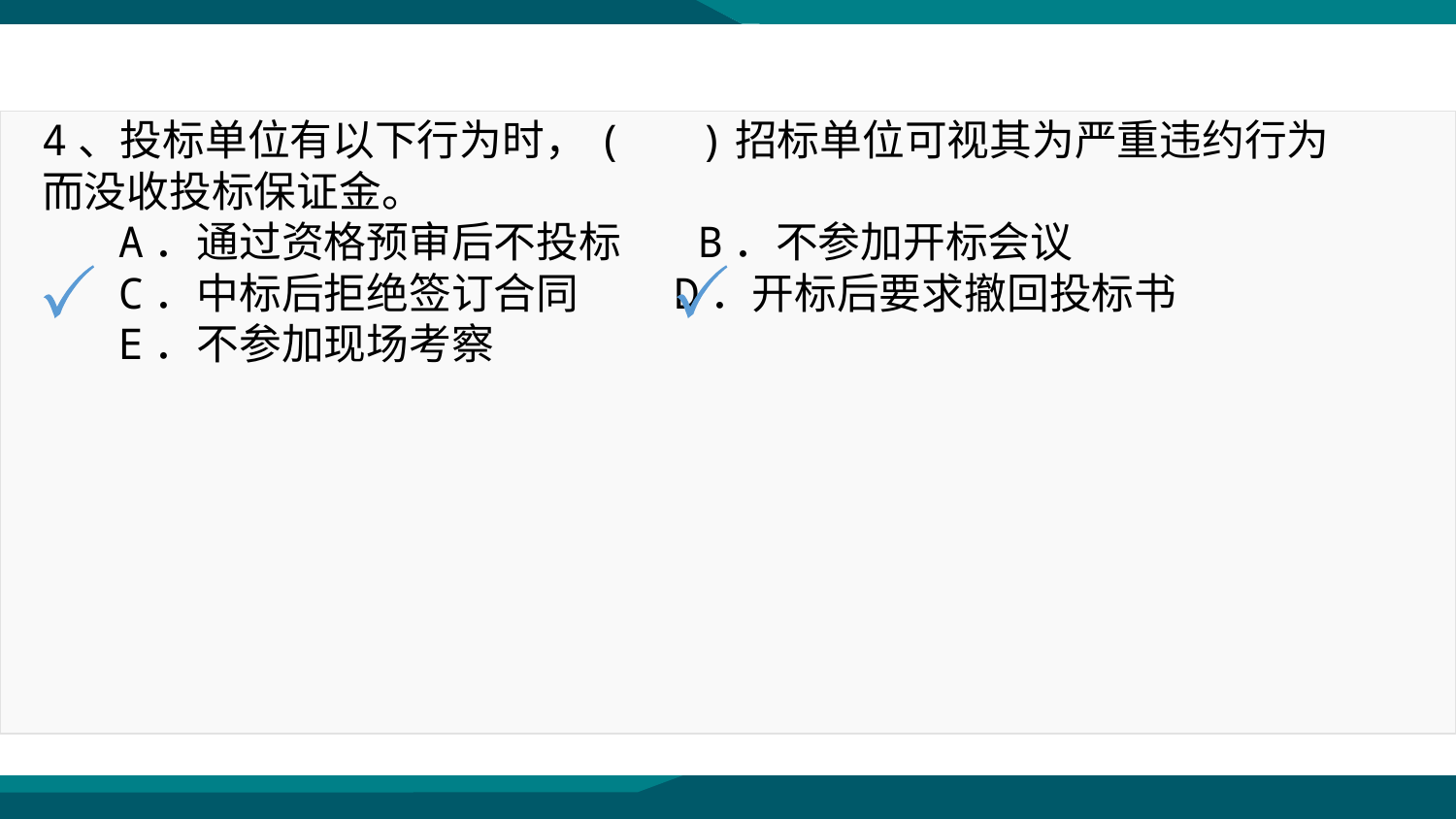

4、投标单位有以下行为时，(   )招标单位可视其为严重违约行为而没收投标保证金。
   A．通过资格预审后不投标       B．不参加开标会议
   C．中标后拒绝签订合同         D．开标后要求撤回投标书
   E．不参加现场考察